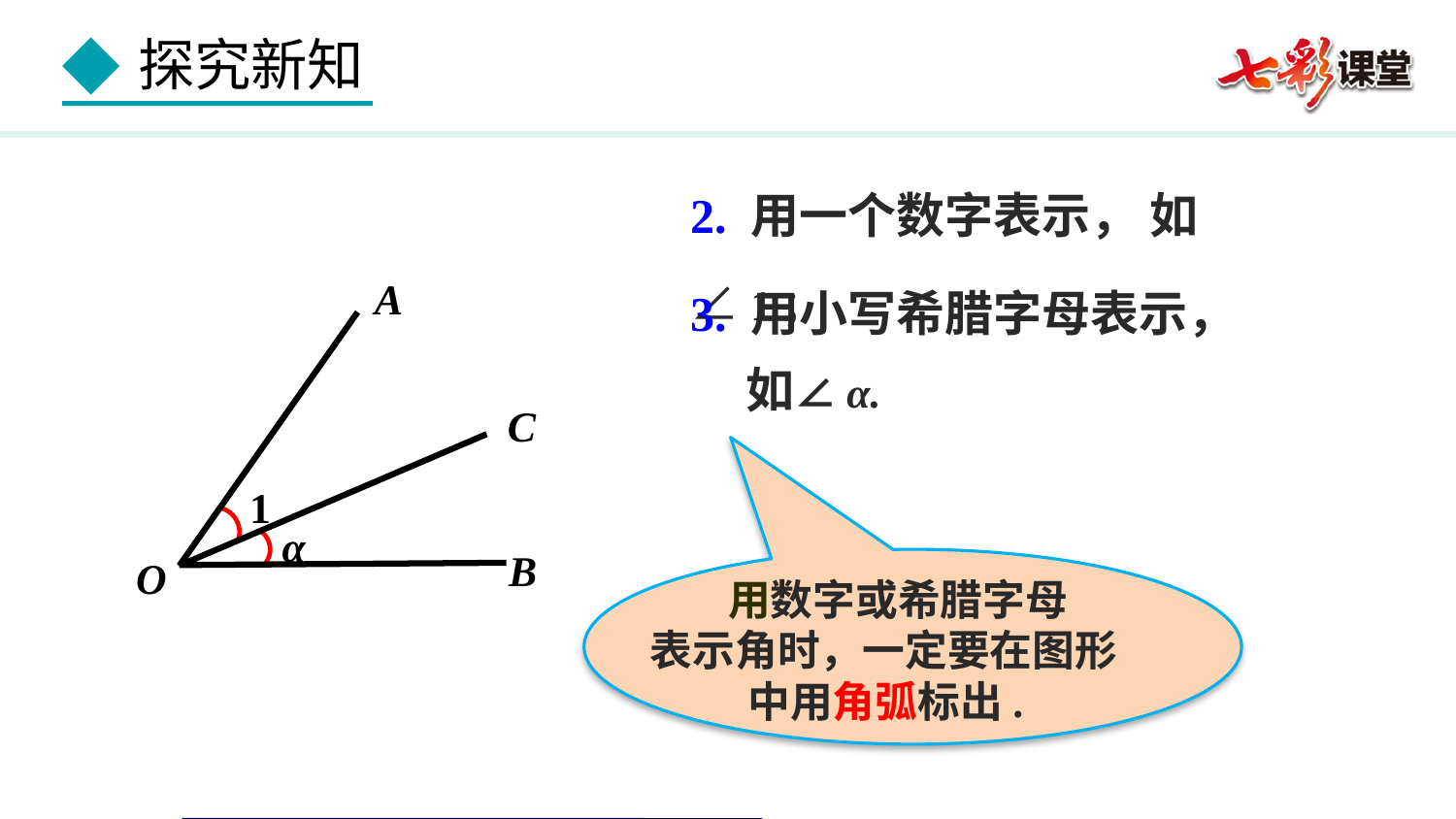

2. 用一个数字表示， 如∠1；
3. 用小写希腊字母表示，
    如∠α.
A
C
1
α

B
O

       用数字或希腊字母
表示角时，一定要在图形
         中用角弧标出.